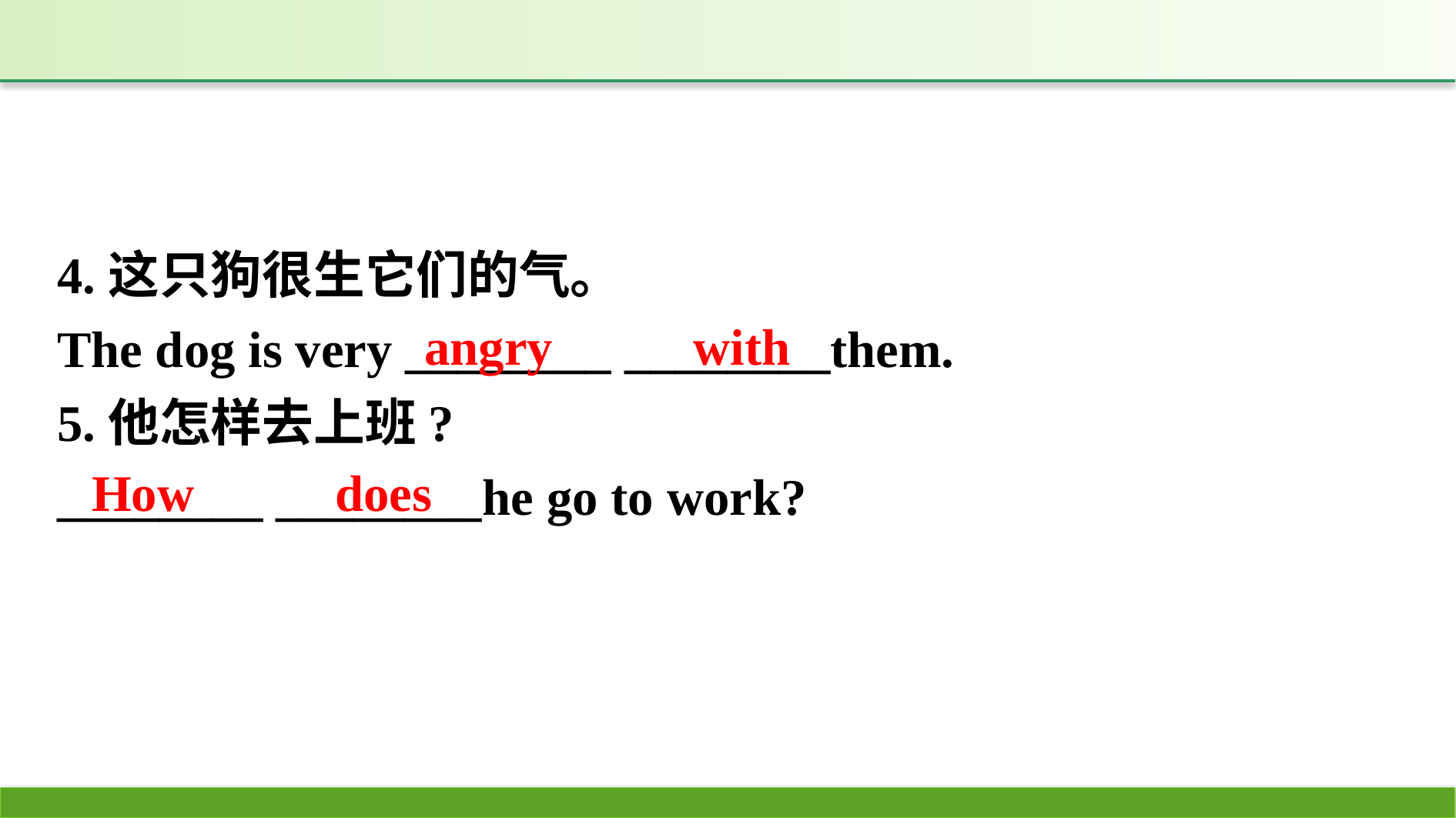

4.这只狗很生它们的气。
The dog is very ________ ________them.
5.他怎样去上班?
________ ________he go to work?
angry　 　with
How　 　does